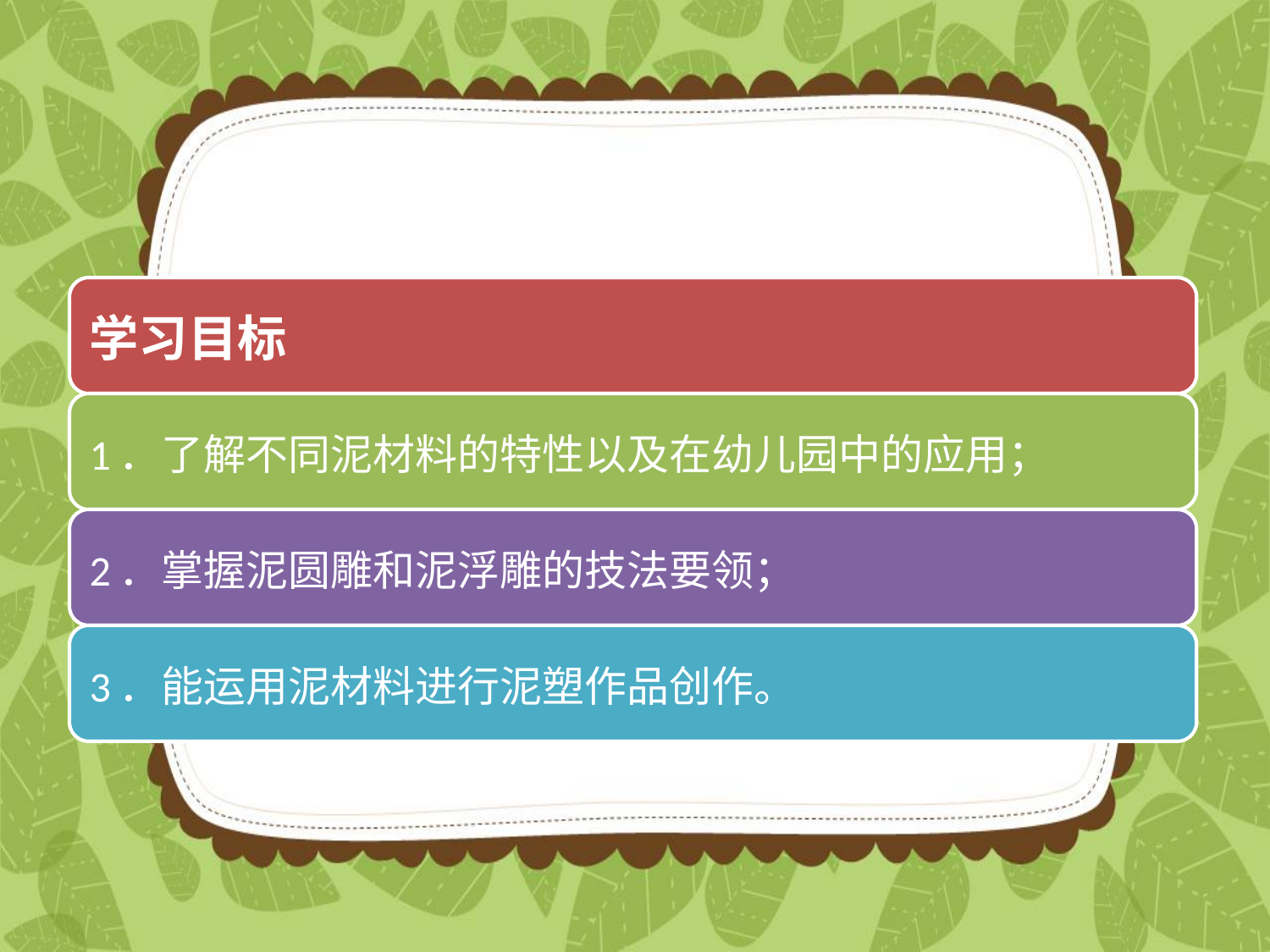

学习目标
1．了解不同泥材料的特性以及在幼儿园中的应用；
2．掌握泥圆雕和泥浮雕的技法要领；
3．能运用泥材料进行泥塑作品创作。